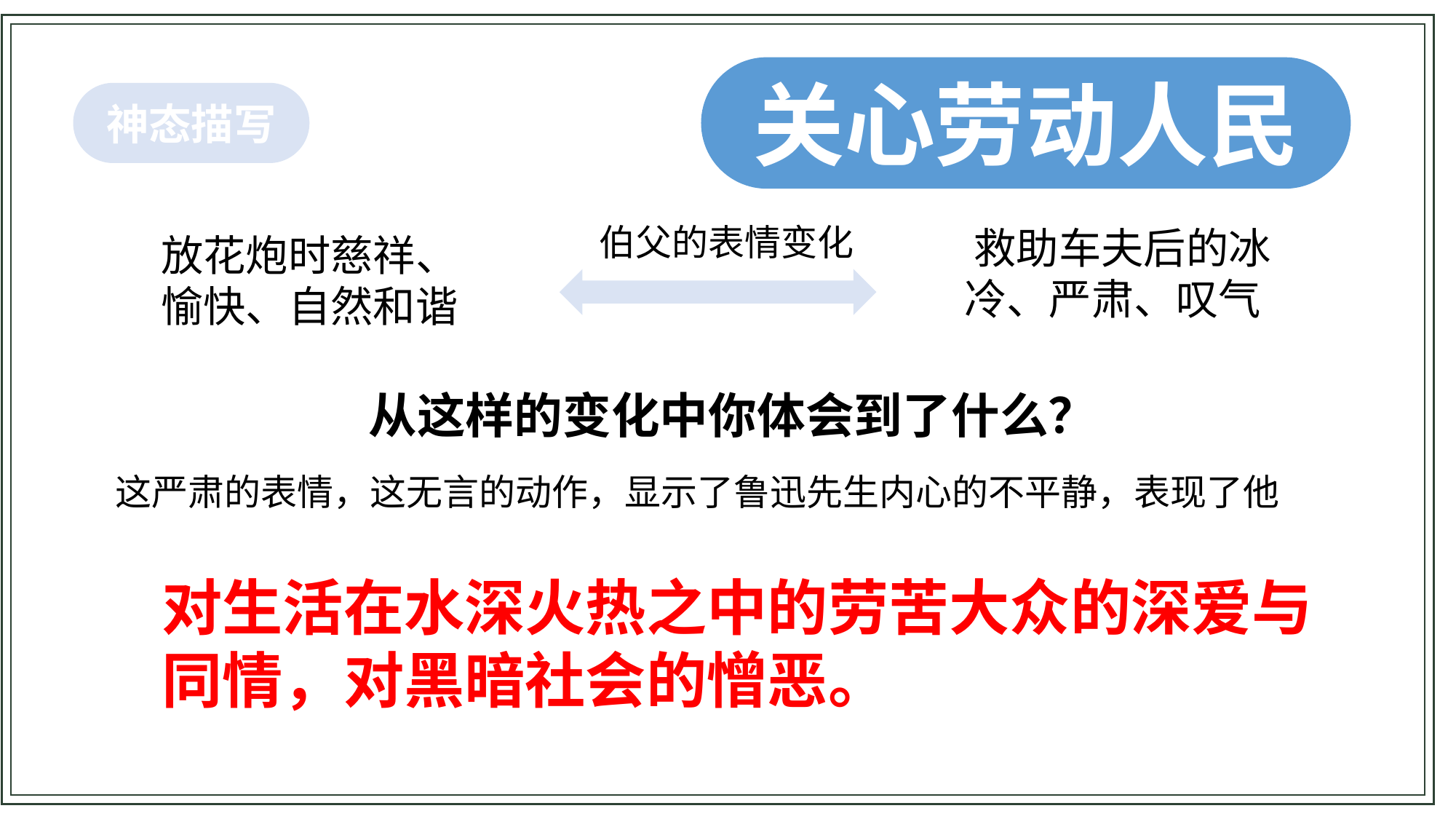

关心劳动人民
神态描写
 救助车夫后的冰冷、严肃、叹气
放花炮时慈祥、愉快、自然和谐
伯父的表情变化

从这样的变化中你体会到了什么？
        这严肃的表情，这无言的动作，显示了鲁迅先生内心的不平静，表现了他
对生活在水深火热之中的劳苦大众的深爱与同情，对黑暗社会的憎恶。